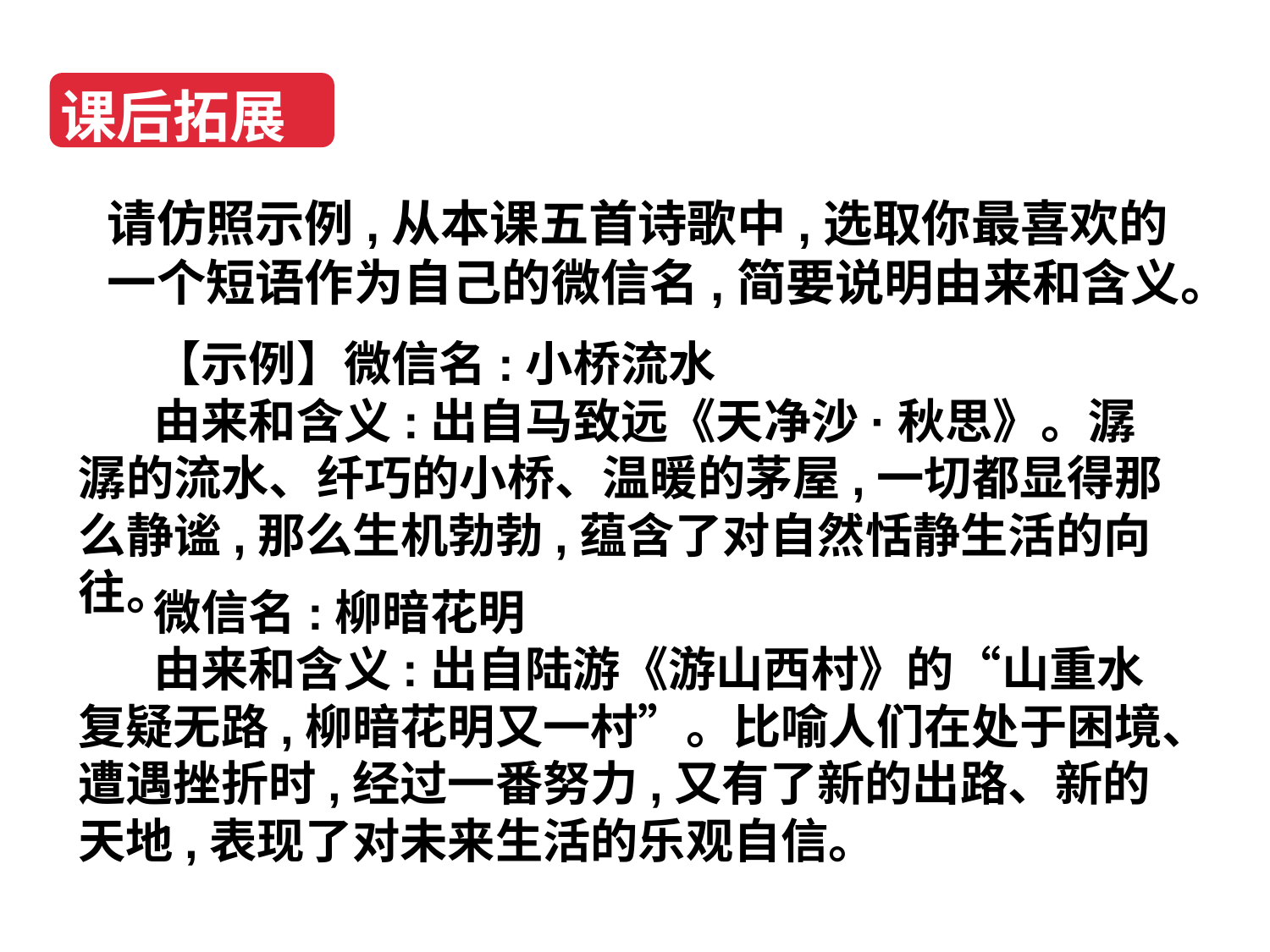

理趣诗哲理

课后拓展
请仿照示例,从本课五首诗歌中,选取你最喜欢的一个短语作为自己的微信名,简要说明由来和含义。
【示例】微信名:小桥流水
由来和含义:出自马致远《天净沙·秋思》。潺潺的流水、纤巧的小桥、温暖的茅屋,一切都显得那么静谧,那么生机勃勃,蕴含了对自然恬静生活的向往。
微信名:柳暗花明
由来和含义:出自陆游《游山西村》的“山重水复疑无路,柳暗花明又一村”。比喻人们在处于困境、遭遇挫折时,经过一番努力,又有了新的出路、新的天地,表现了对未来生活的乐观自信。